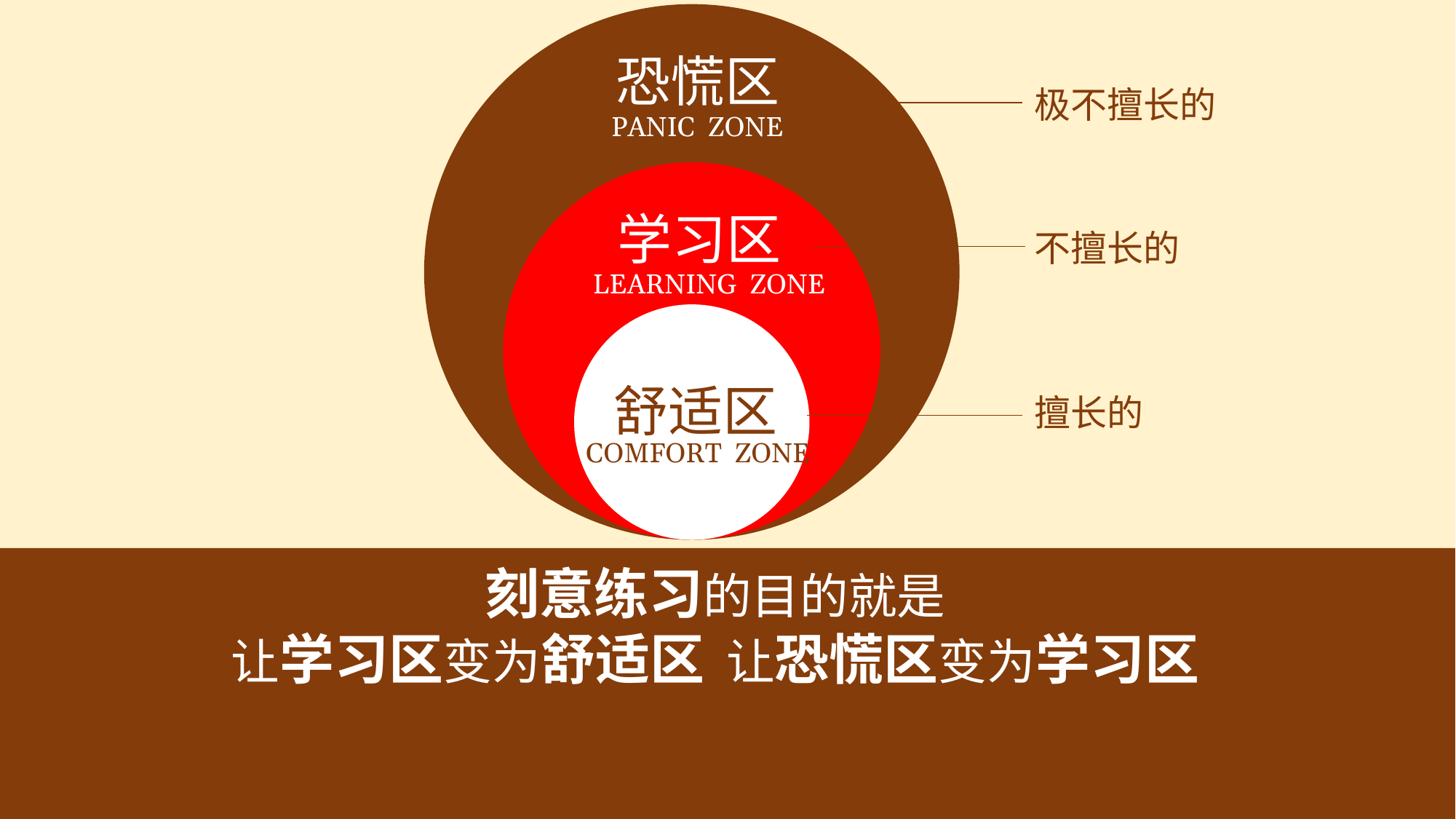

恐慌区
PANIC  ZONE
学习区
LEARNING  ZONE
舒适区
COMFORT  ZONE
极不擅长的
不擅长的
擅长的

刻意练习的目的就是
让学习区变为舒适区  让恐慌区变为学习区